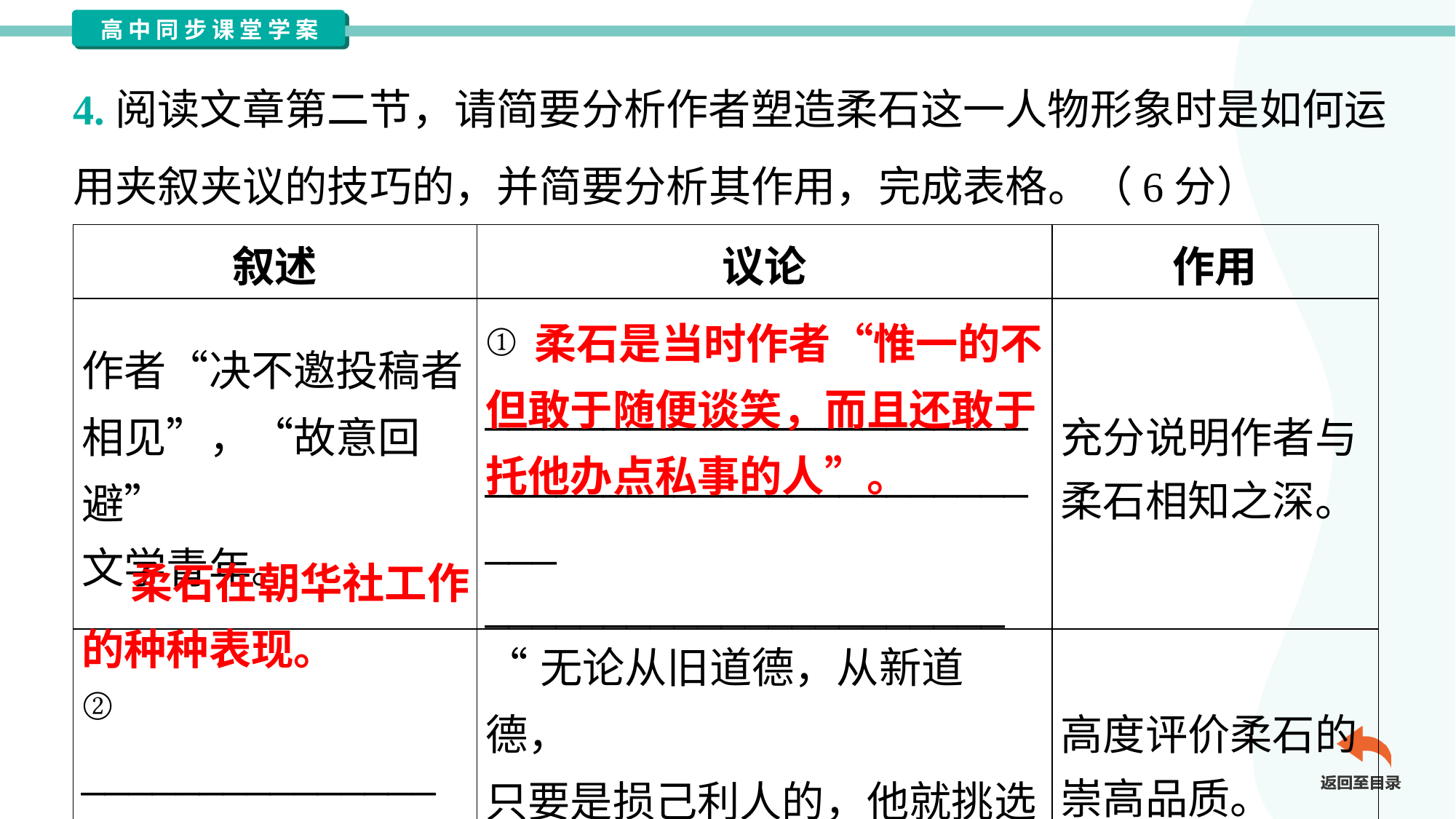

4.阅读文章第二节，请简要分析作者塑造柔石这一人物形象时是如何运
用夹叙夹议的技巧的，并简要分析其作用，完成表格。（6分）
| 叙述 | 议论 | 作用 |
| --- | --- | --- |
| 作者“决不邀投稿者 相见”，“故意回避” 文学青年。 | ① \_\_\_\_\_\_\_\_\_\_\_\_\_\_\_\_\_\_\_\_\_\_\_ \_\_\_\_\_\_\_\_\_\_\_\_\_\_\_\_\_\_\_\_\_\_\_\_\_\_ \_\_\_\_\_\_\_\_\_\_\_\_\_\_\_\_\_\_\_\_\_\_ | 充分说明作者与 柔石相知之深。 |
| ② \_\_\_\_\_\_\_\_\_\_\_\_\_\_\_ \_\_\_\_\_\_\_\_\_\_\_\_\_\_\_ | “无论从旧道德，从新道德， 只要是损己利人的，他就挑选 上，自己背起来。” | 高度评价柔石的 崇高品质。 |
    柔石是当时作者“惟一的不但敢于随便谈笑，而且还敢于托他办点私事的人”。
    柔石在朝华社工作的种种表现。